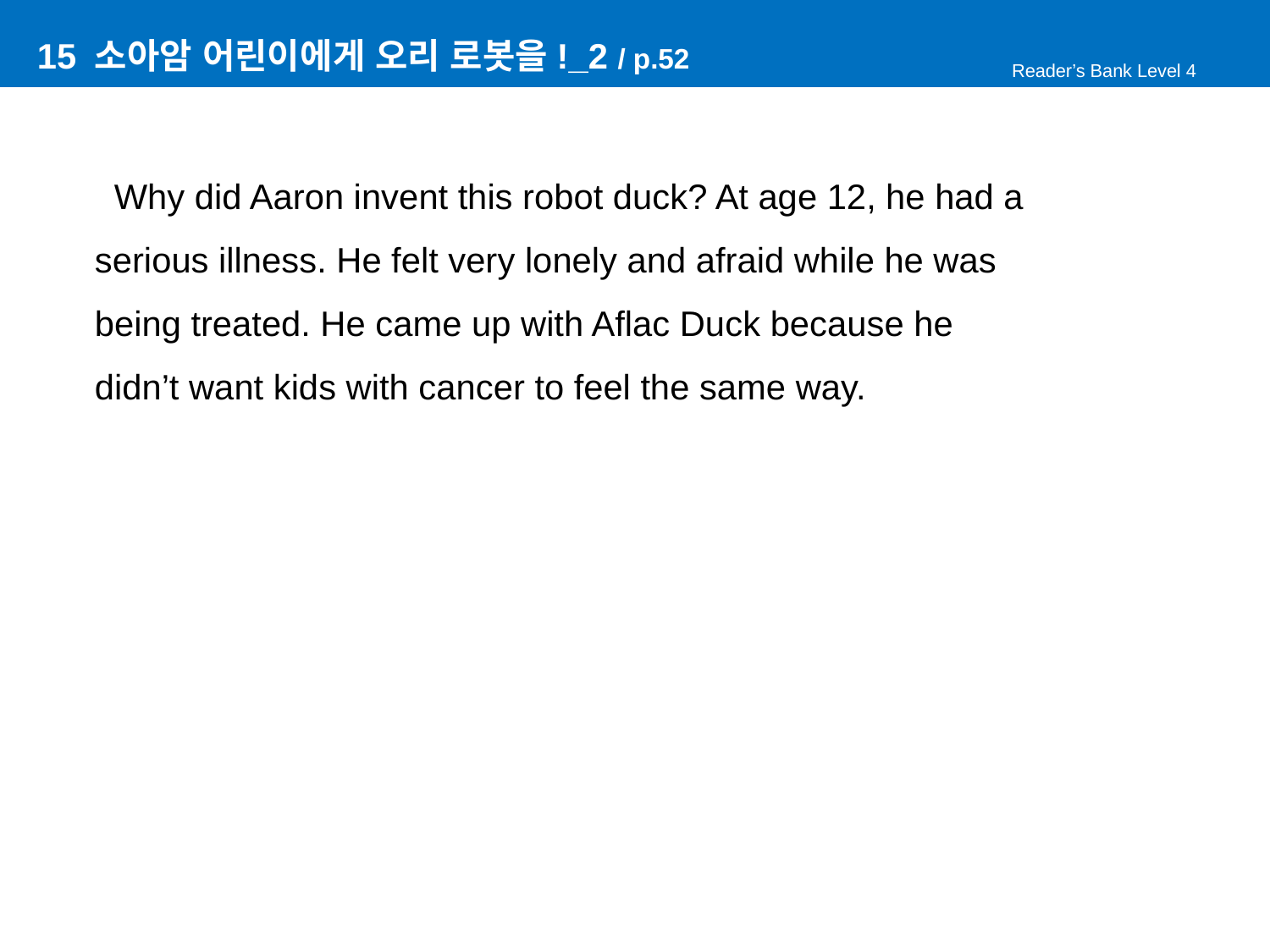

# 15 소아암 어린이에게 오리 로봇을!_2 / p.52
Reader’s Bank Level 4

  Why did Aaron invent this robot duck? At age 12, he had a
serious illness. He felt very lonely and afraid while he was
being treated. He came up with Aflac Duck because he
didn’t want kids with cancer to feel the same way.